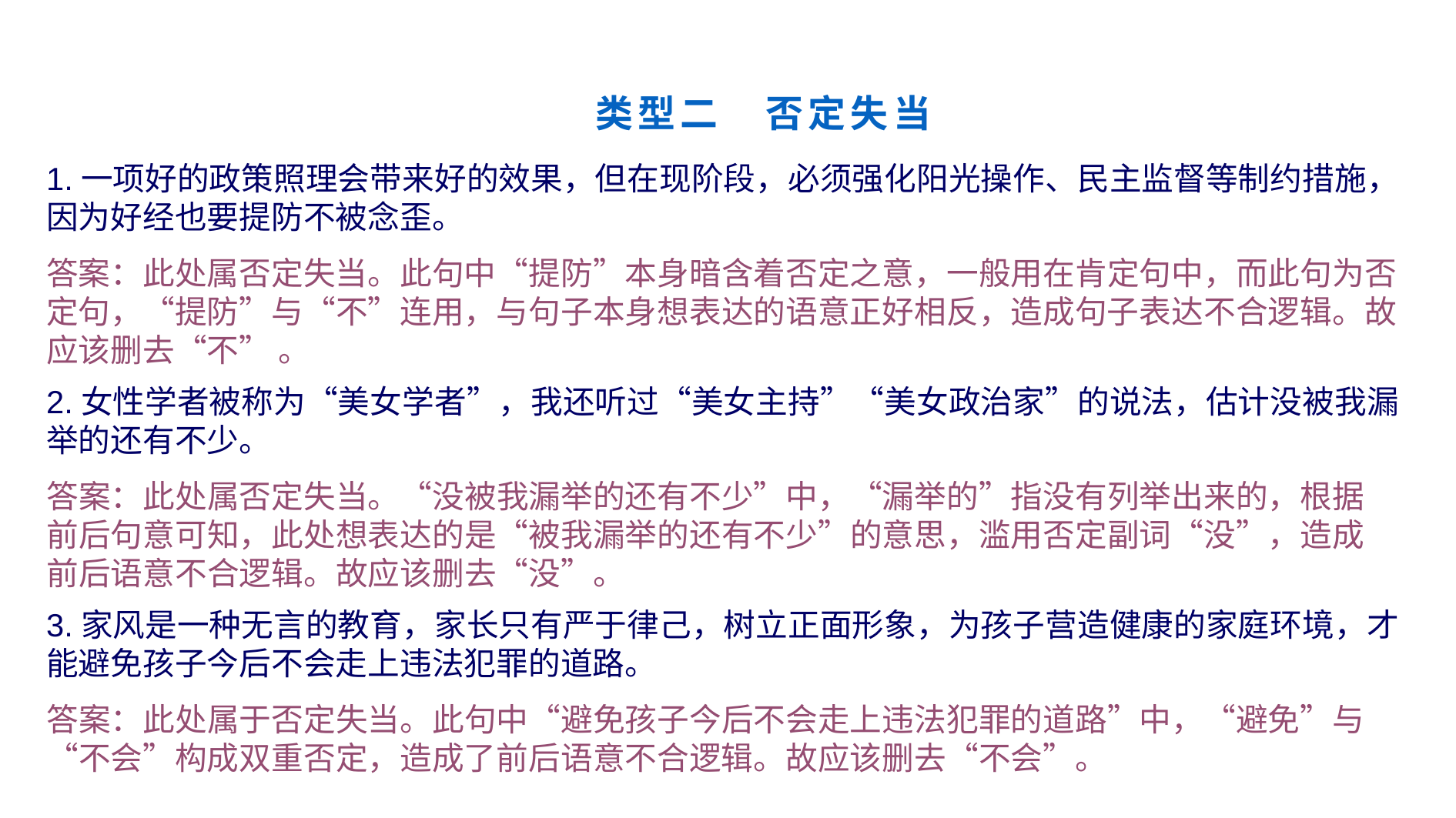

类型二　否定失当
1.一项好的政策照理会带来好的效果，但在现阶段，必须强化阳光操作、民主监督等制约措施，因为好经也要提防不被念歪。

答案：此处属否定失当。此句中“提防”本身暗含着否定之意，一般用在肯定句中，而此句为否定句，“提防”与“不”连用，与句子本身想表达的语意正好相反，造成句子表达不合逻辑。故应该删去“不” 。
2.女性学者被称为“美女学者”，我还听过“美女主持”“美女政治家”的说法，估计没被我漏举的还有不少。

答案：此处属否定失当。“没被我漏举的还有不少”中，“漏举的”指没有列举出来的，根据前后句意可知，此处想表达的是“被我漏举的还有不少”的意思，滥用否定副词“没”，造成前后语意不合逻辑。故应该删去“没”。
3.家风是一种无言的教育，家长只有严于律己，树立正面形象，为孩子营造健康的家庭环境，才能避免孩子今后不会走上违法犯罪的道路。
答案：此处属于否定失当。此句中“避免孩子今后不会走上违法犯罪的道路”中，“避免”与“不会”构成双重否定，造成了前后语意不合逻辑。故应该删去“不会”。